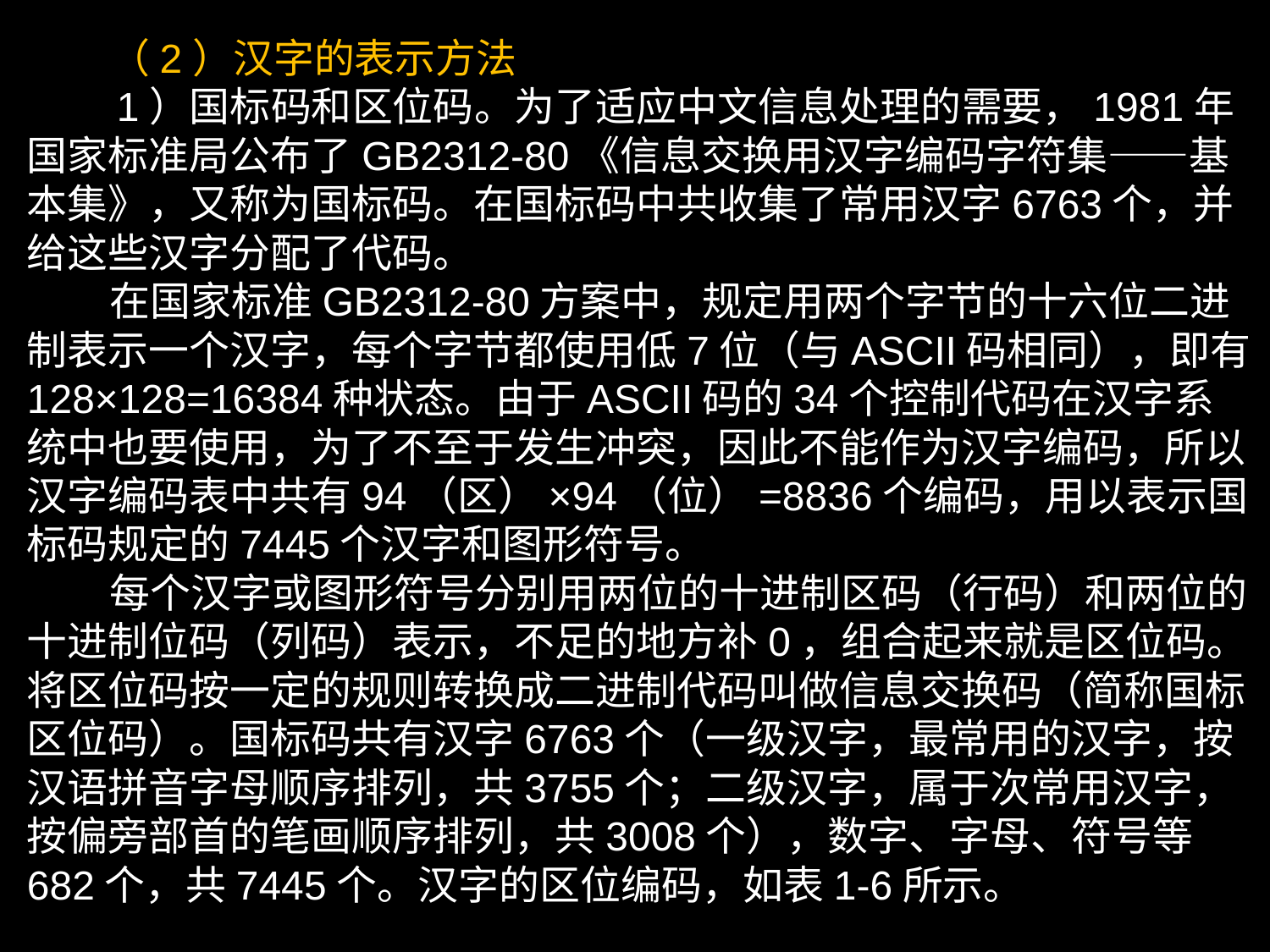

（2）汉字的表示方法
        1）国标码和区位码。为了适应中文信息处理的需要，1981年国家标准局公布了GB2312-80《信息交换用汉字编码字符集——基本集》，又称为国标码。在国标码中共收集了常用汉字6763个，并给这些汉字分配了代码。
        在国家标准GB2312-80方案中，规定用两个字节的十六位二进制表示一个汉字，每个字节都使用低7位（与ASCII码相同），即有128×128=16384种状态。由于ASCII码的34个控制代码在汉字系统中也要使用，为了不至于发生冲突，因此不能作为汉字编码，所以汉字编码表中共有94（区）×94（位）=8836个编码，用以表示国标码规定的7445个汉字和图形符号。
        每个汉字或图形符号分别用两位的十进制区码（行码）和两位的十进制位码（列码）表示，不足的地方补0，组合起来就是区位码。将区位码按一定的规则转换成二进制代码叫做信息交换码（简称国标区位码）。国标码共有汉字6763个（一级汉字，最常用的汉字，按汉语拼音字母顺序排列，共3755个；二级汉字，属于次常用汉字，按偏旁部首的笔画顺序排列，共3008个），数字、字母、符号等682个，共7445个。汉字的区位编码，如表1-6所示。